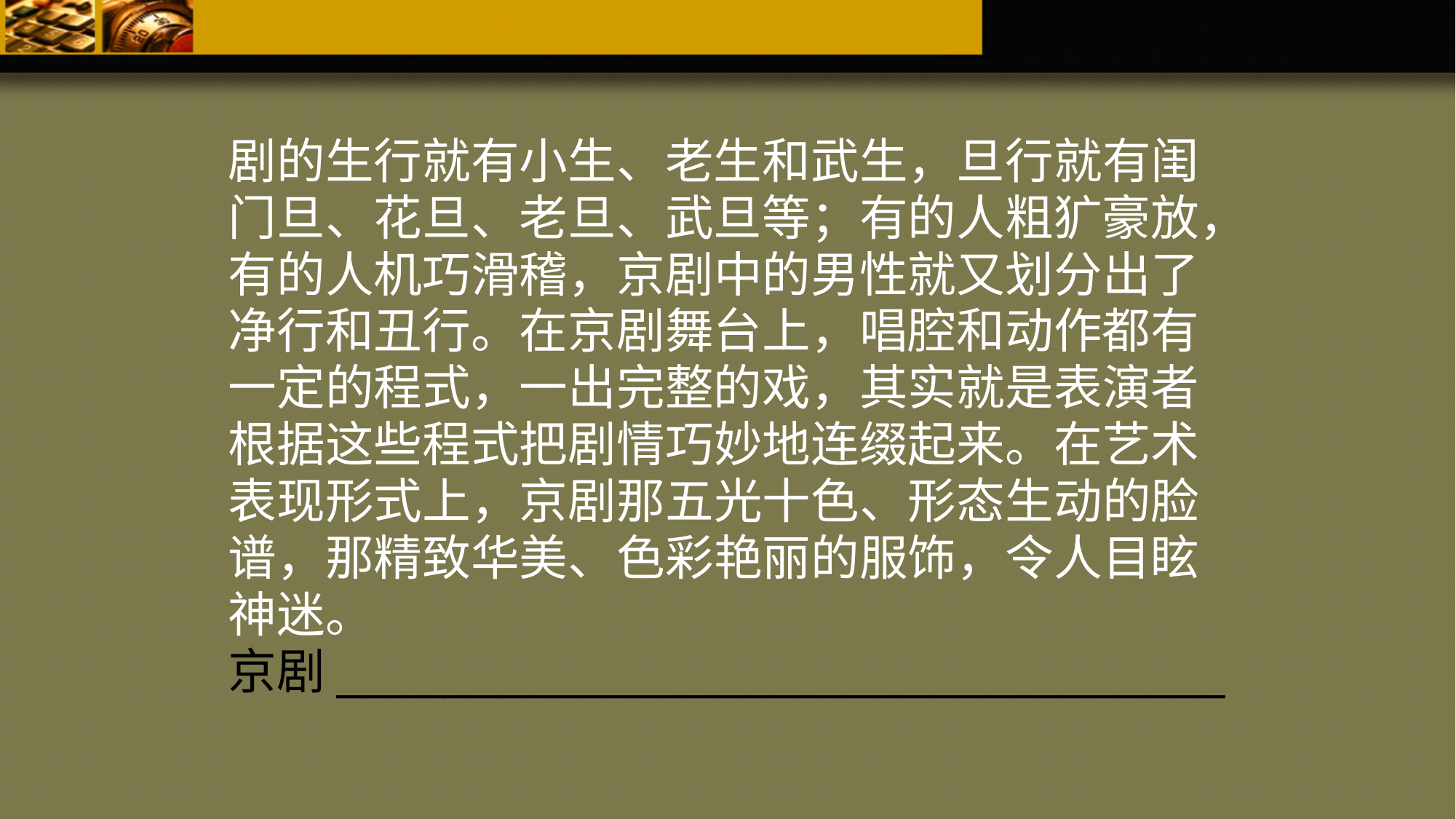

剧的生行就有小生、老生和武生，旦行就有闺门旦、花旦、老旦、武旦等；有的人粗犷豪放，有的人机巧滑稽，京剧中的男性就又划分出了净行和丑行。在京剧舞台上，唱腔和动作都有一定的程式，一出完整的戏，其实就是表演者根据这些程式把剧情巧妙地连缀起来。在艺术表现形式上，京剧那五光十色、形态生动的脸谱，那精致华美、色彩艳丽的服饰，令人目眩神迷。
京剧_________________________________